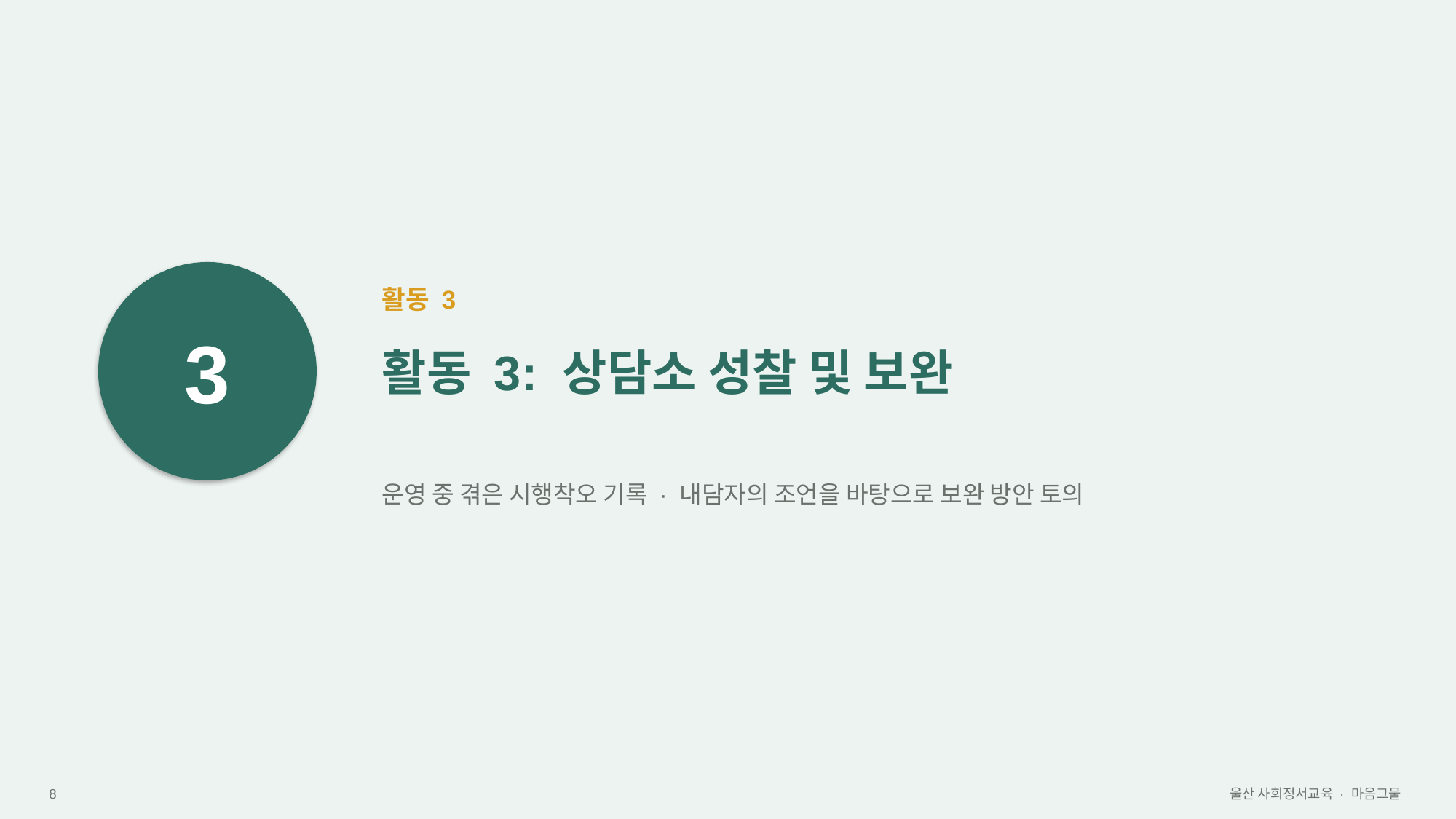

3
활동 3
활동 3: 상담소 성찰 및 보완
운영 중 겪은 시행착오 기록 · 내담자의 조언을 바탕으로 보완 방안 토의
8
울산 사회정서교육 · 마음그물